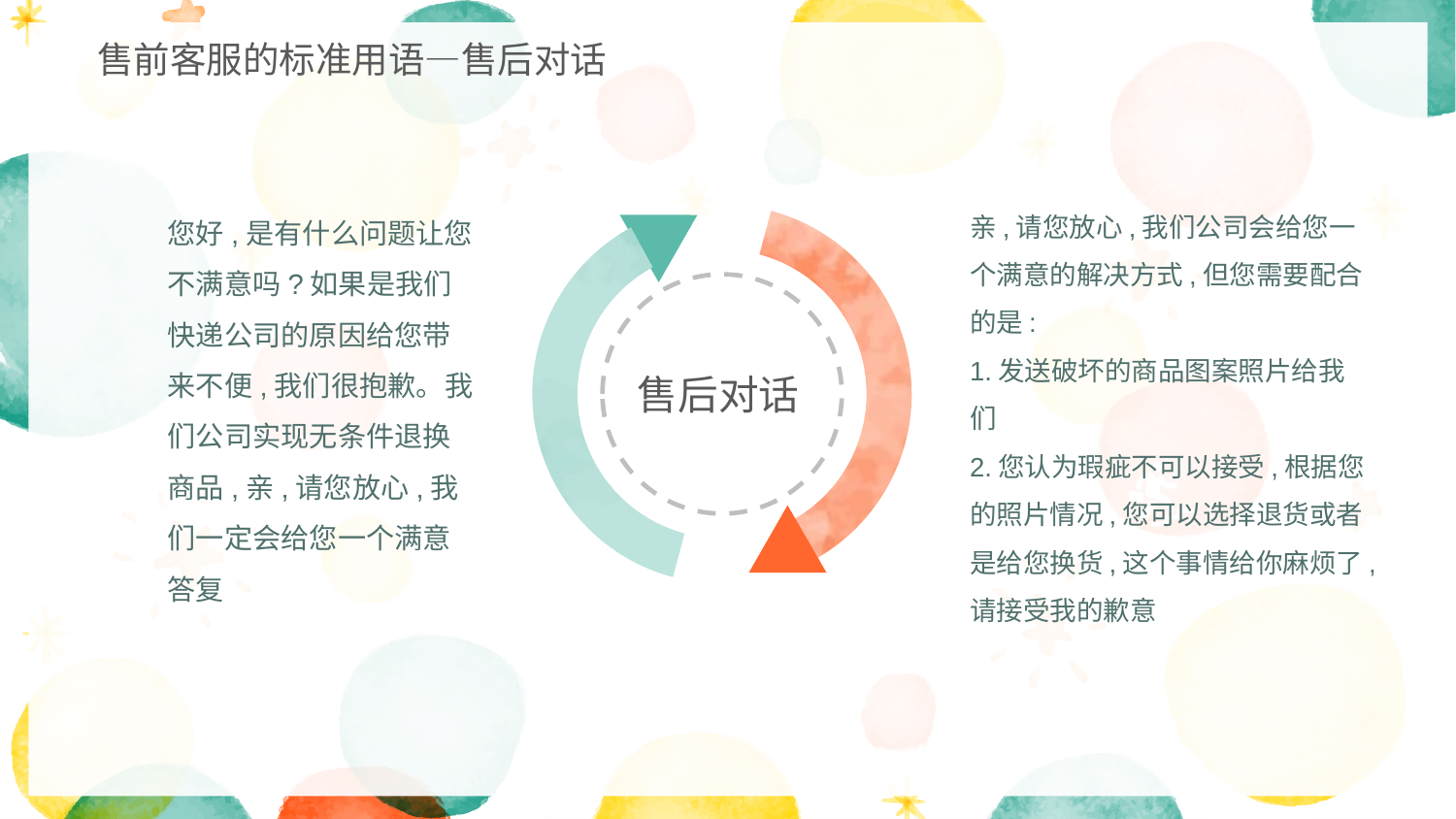

售前客服的标准用语—售后对话
亲,请您放心,我们公司会给您一个满意的解决方式,但您需要配合的是:
1.发送破坏的商品图案照片给我们
2.您认为瑕疵不可以接受,根据您的照片情况,您可以选择退货或者是给您换货,这个事情给你麻烦了,请接受我的歉意

您好,是有什么问题让您不满意吗?如果是我们快递公司的原因给您带来不便,我们很抱歉。我们公司实现无条件退换商品,亲,请您放心,我们一定会给您一个满意答复
售后对话